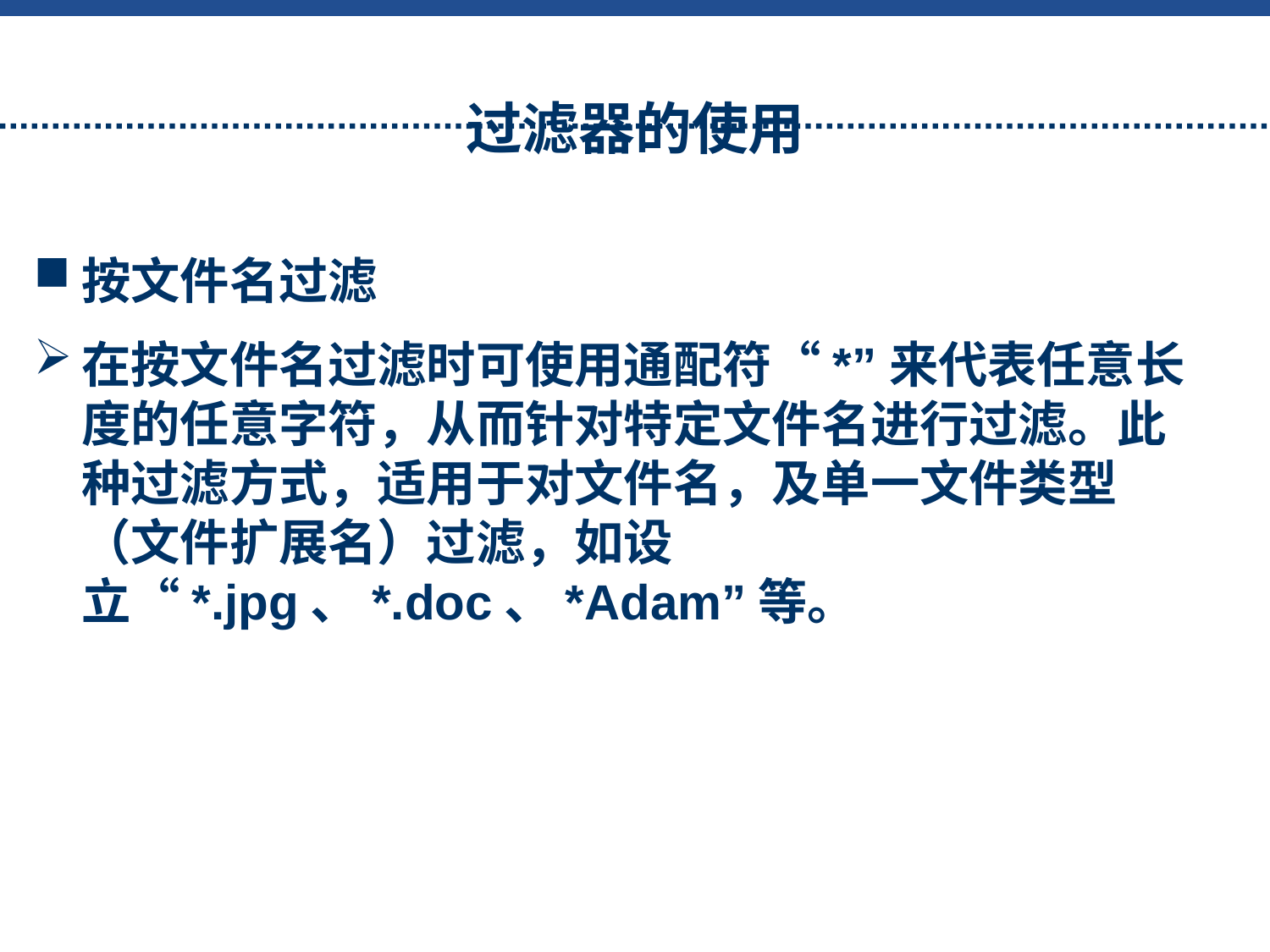

# 过滤器的使用
按文件名过滤
在按文件名过滤时可使用通配符“*”来代表任意长度的任意字符，从而针对特定文件名进行过滤。此种过滤方式，适用于对文件名，及单一文件类型（文件扩展名）过滤，如设立“*.jpg、*.doc、*Adam”等。